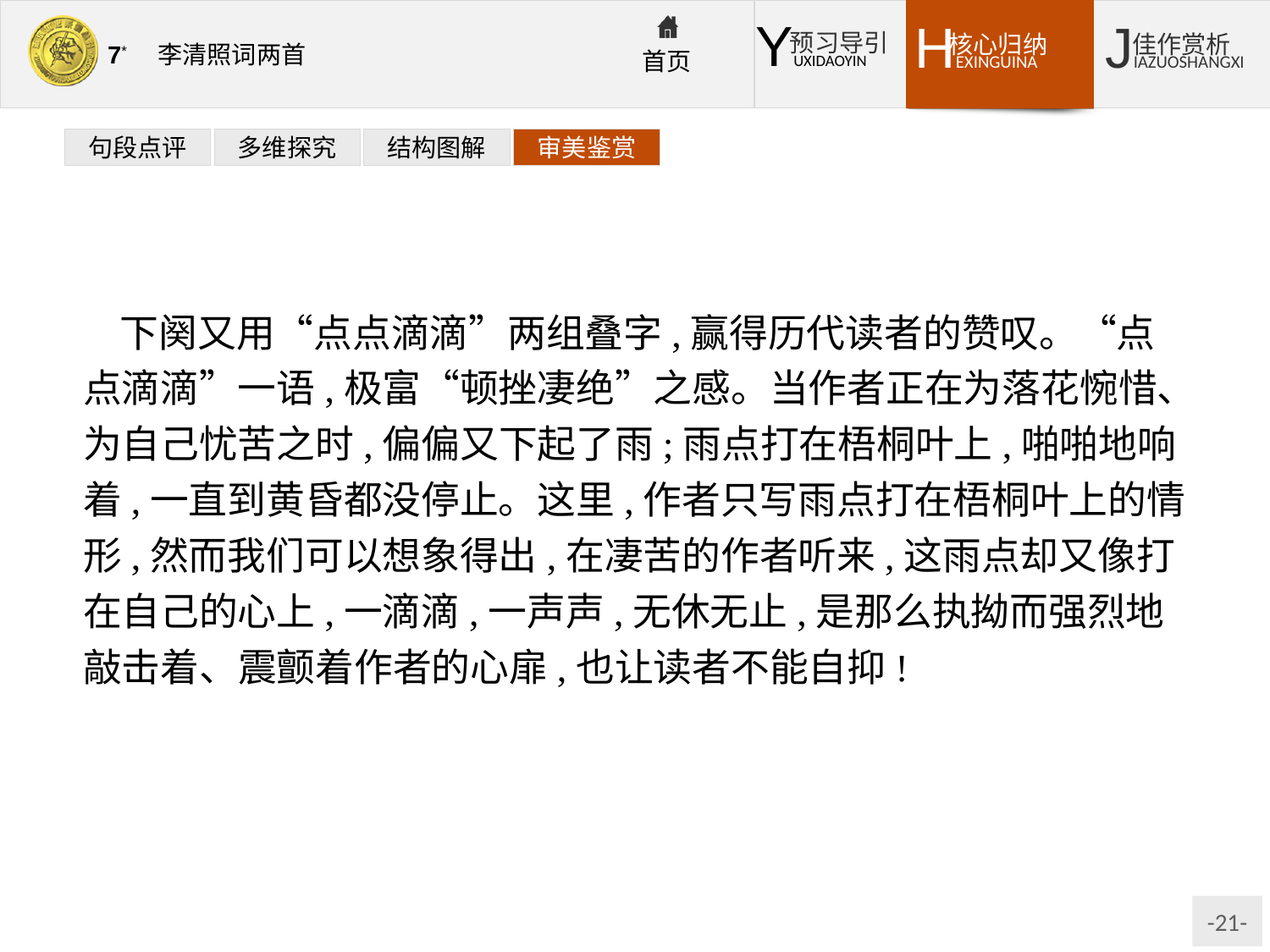

句段点评
多维探究
结构图解
审美鉴赏
下阕又用“点点滴滴”两组叠字,赢得历代读者的赞叹。“点点滴滴”一语,极富“顿挫凄绝”之感。当作者正在为落花惋惜、为自己忧苦之时,偏偏又下起了雨;雨点打在梧桐叶上,啪啪地响着,一直到黄昏都没停止。这里,作者只写雨点打在梧桐叶上的情形,然而我们可以想象得出,在凄苦的作者听来,这雨点却又像打在自己的心上,一滴滴,一声声,无休无止,是那么执拗而强烈地敲击着、震颤着作者的心扉,也让读者不能自抑!